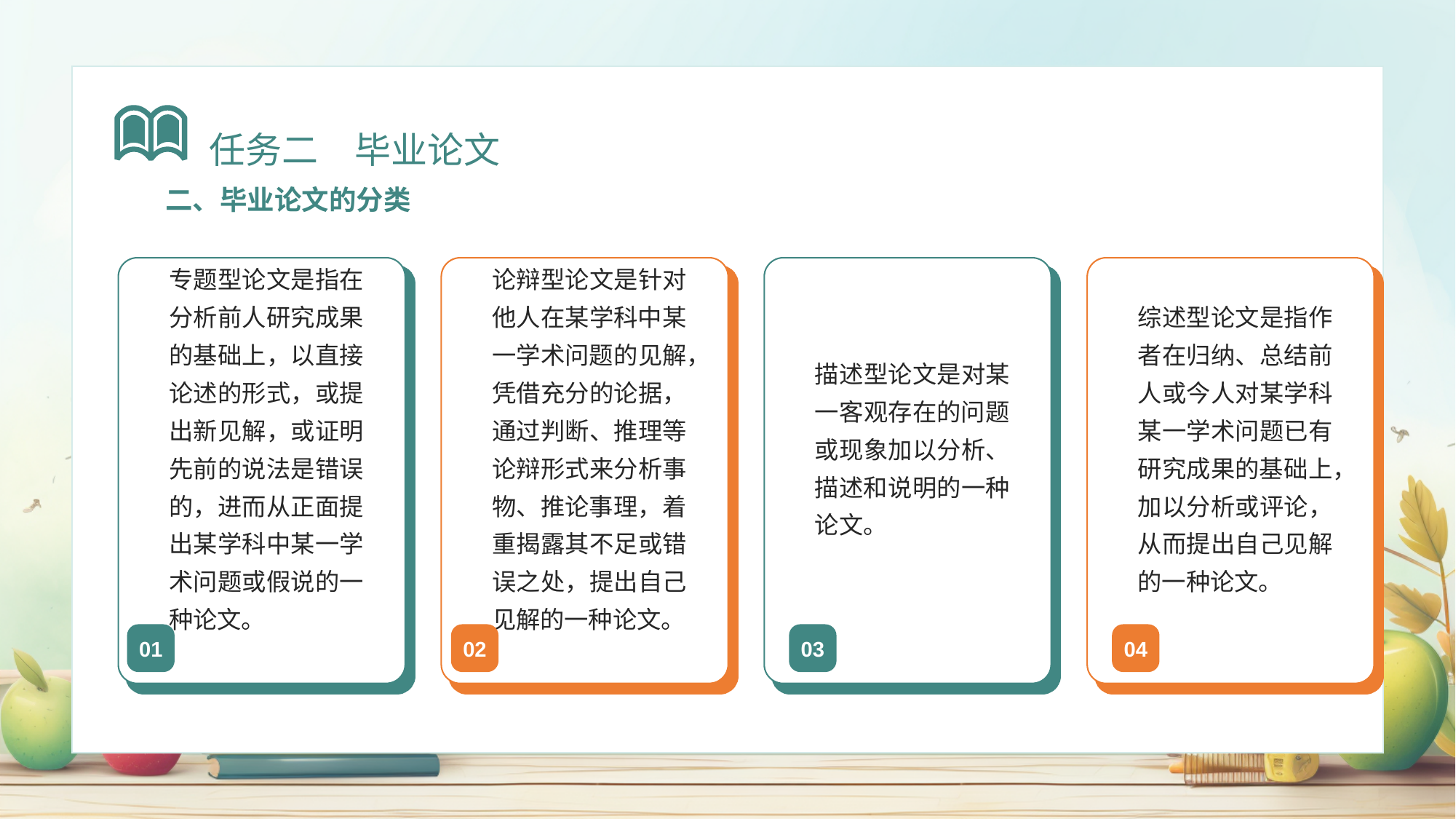

任务二　毕业论文

二、毕业论文的分类

专题型论文是指在分析前人研究成果的基础上，以直接论述的形式，或提出新见解，或证明先前的说法是错误的，进而从正面提出某学科中某一学术问题或假说的一种论文。
论辩型论文是针对他人在某学科中某一学术问题的见解，凭借充分的论据，通过判断、推理等论辩形式来分析事物、推论事理，着重揭露其不足或错误之处，提出自己见解的一种论文。
描述型论文是对某一客观存在的问题或现象加以分析、描述和说明的一种论文。
综述型论文是指作者在归纳、总结前人或今人对某学科某一学术问题已有研究成果的基础上，加以分析或评论，从而提出自己见解的一种论文。
01
02
03
04